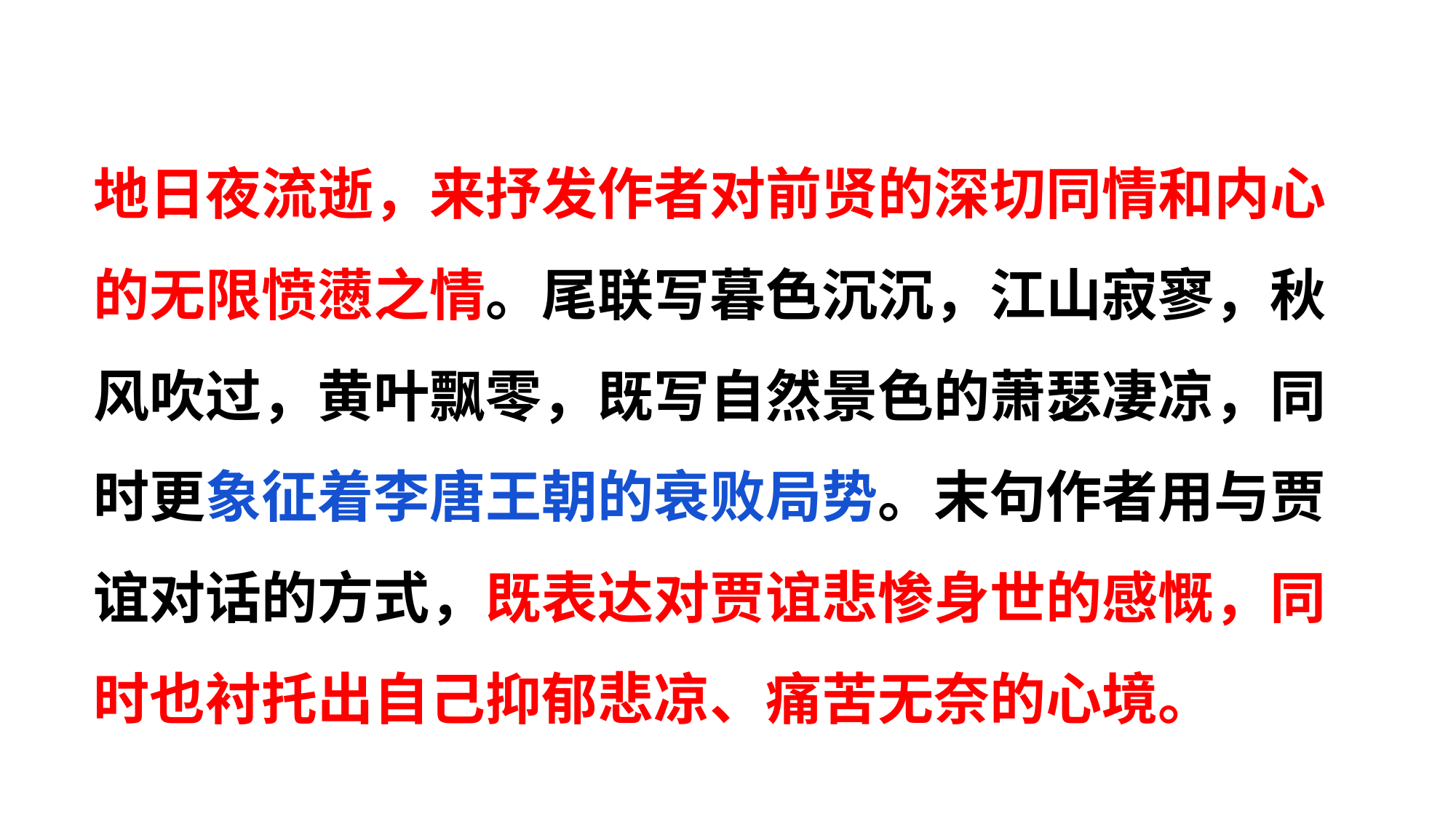

地日夜流逝，来抒发作者对前贤的深切同情和内心的无限愤懑之情。尾联写暮色沉沉，江山寂寥，秋风吹过，黄叶飘零，既写自然景色的萧瑟凄凉，同时更象征着李唐王朝的衰败局势。末句作者用与贾谊对话的方式，既表达对贾谊悲惨身世的感慨，同时也衬托出自己抑郁悲凉、痛苦无奈的心境。